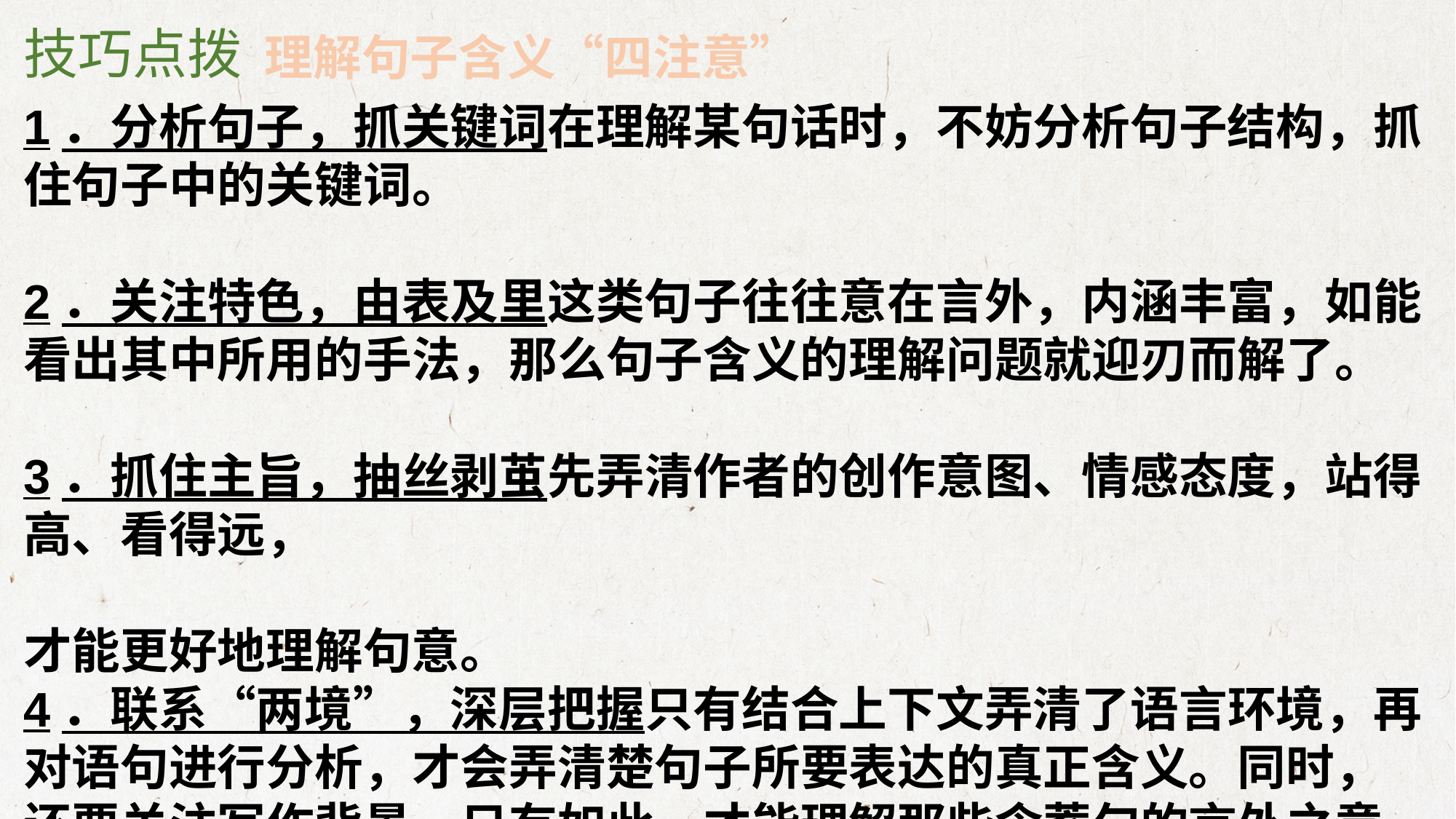

技巧点拨
理解句子含义“四注意”
1．分析句子，抓关键词在理解某句话时，不妨分析句子结构，抓住句子中的关键词。

2．关注特色，由表及里这类句子往往意在言外，内涵丰富，如能看出其中所用的手法，那么句子含义的理解问题就迎刃而解了。

3．抓住主旨，抽丝剥茧先弄清作者的创作意图、情感态度，站得高、看得远，

才能更好地理解句意。
4．联系“两境”，深层把握只有结合上下文弄清了语言环境，再对语句进行分析，才会弄清楚句子所要表达的真正含义。同时，还要关注写作背景，只有如此，才能理解那些含蓄句的言外之意、弦外之音。